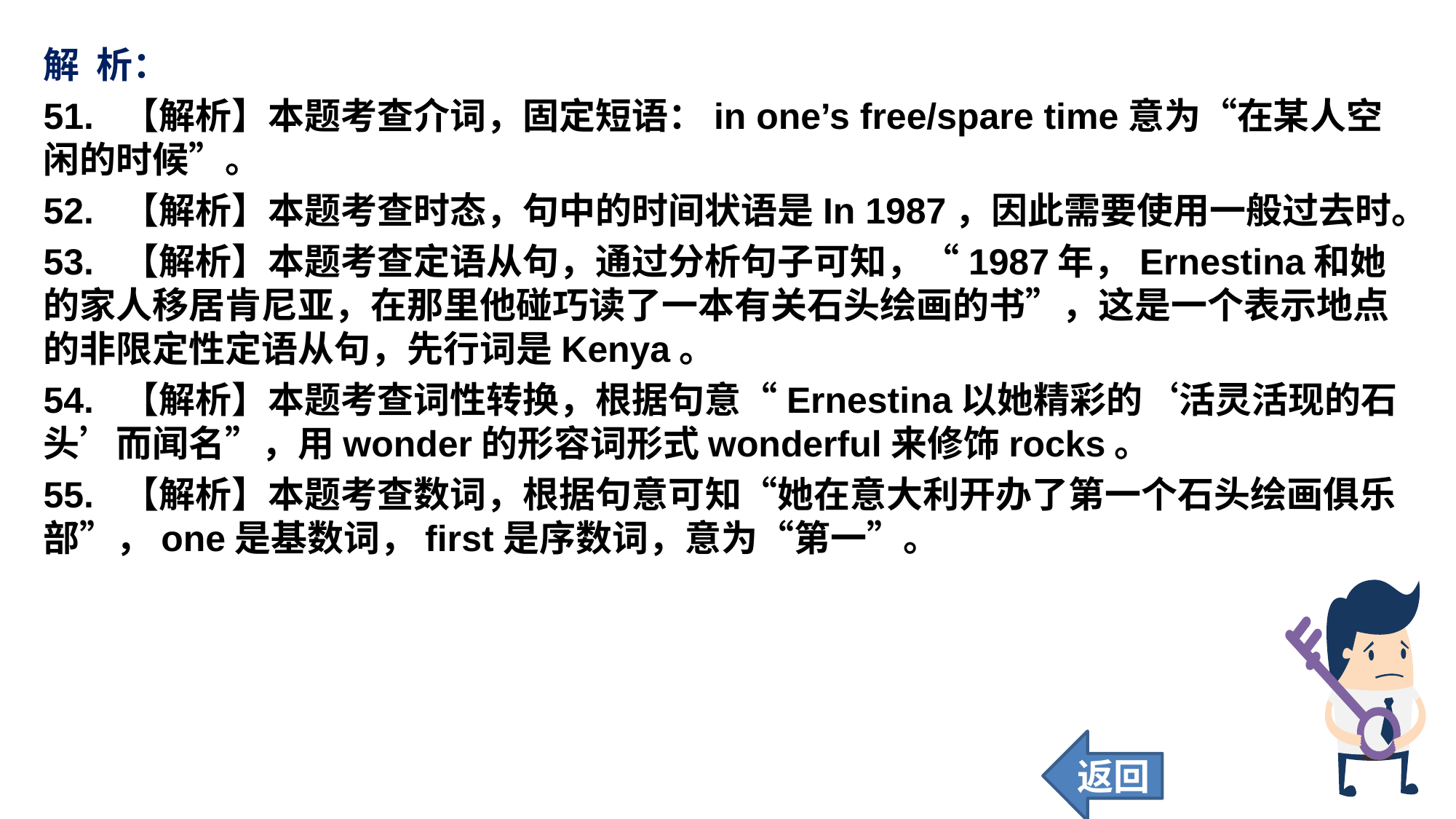

解  析：
51.  【解析】本题考查介词，固定短语：in one’s free/spare time意为“在某人空闲的时候”。
52.  【解析】本题考查时态，句中的时间状语是In 1987，因此需要使用一般过去时。
53.  【解析】本题考查定语从句，通过分析句子可知，“1987年，Ernestina和她的家人移居肯尼亚，在那里他碰巧读了一本有关石头绘画的书”，这是一个表示地点的非限定性定语从句，先行词是Kenya。
54.  【解析】本题考查词性转换，根据句意“Ernestina以她精彩的‘活灵活现的石头’而闻名”，用wonder的形容词形式wonderful来修饰rocks。
55.  【解析】本题考查数词，根据句意可知“她在意大利开办了第一个石头绘画俱乐部”，one是基数词，first是序数词，意为“第一”。

返回
52